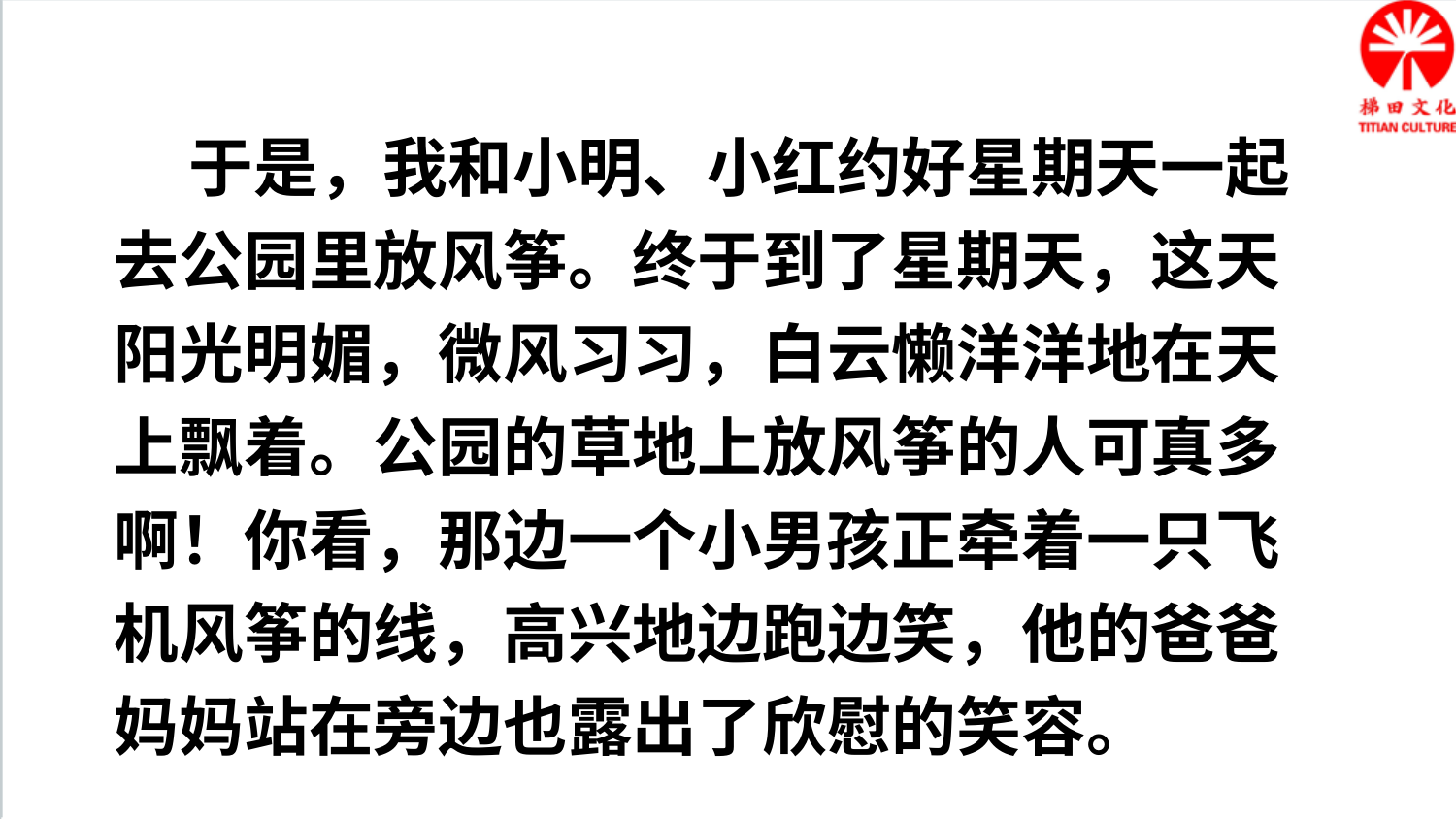

于是，我和小明、小红约好星期天一起去公园里放风筝。终于到了星期天，这天阳光明媚，微风习习，白云懒洋洋地在天上飘着。公园的草地上放风筝的人可真多啊！你看，那边一个小男孩正牵着一只飞机风筝的线，高兴地边跑边笑，他的爸爸妈妈站在旁边也露出了欣慰的笑容。